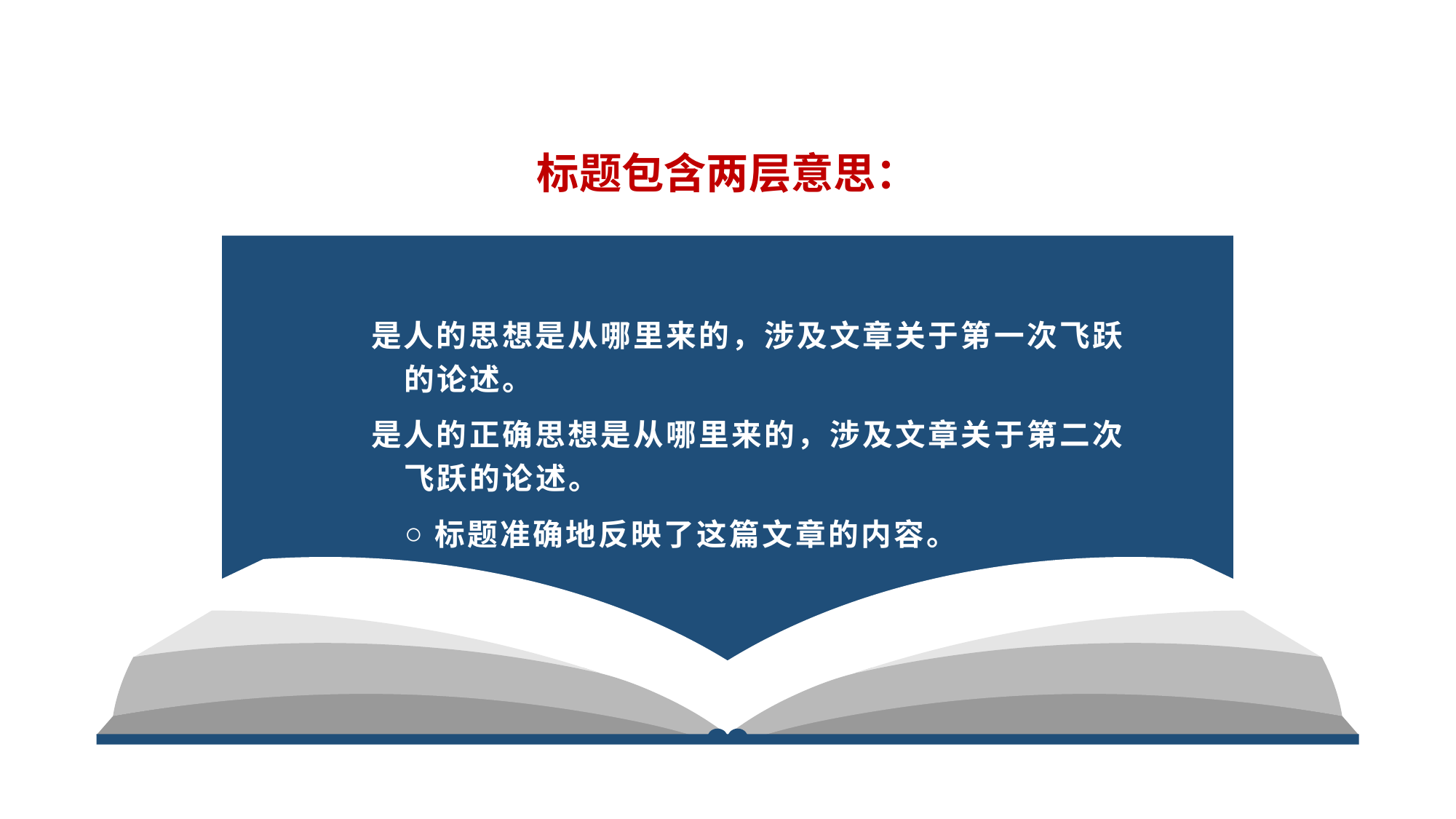

标题包含两层意思：

是人的思想是从哪里来的，涉及文章关于第一次飞跃的论述。
是人的正确思想是从哪里来的，涉及文章关于第二次飞跃的论述。
标题准确地反映了这篇文章的内容。